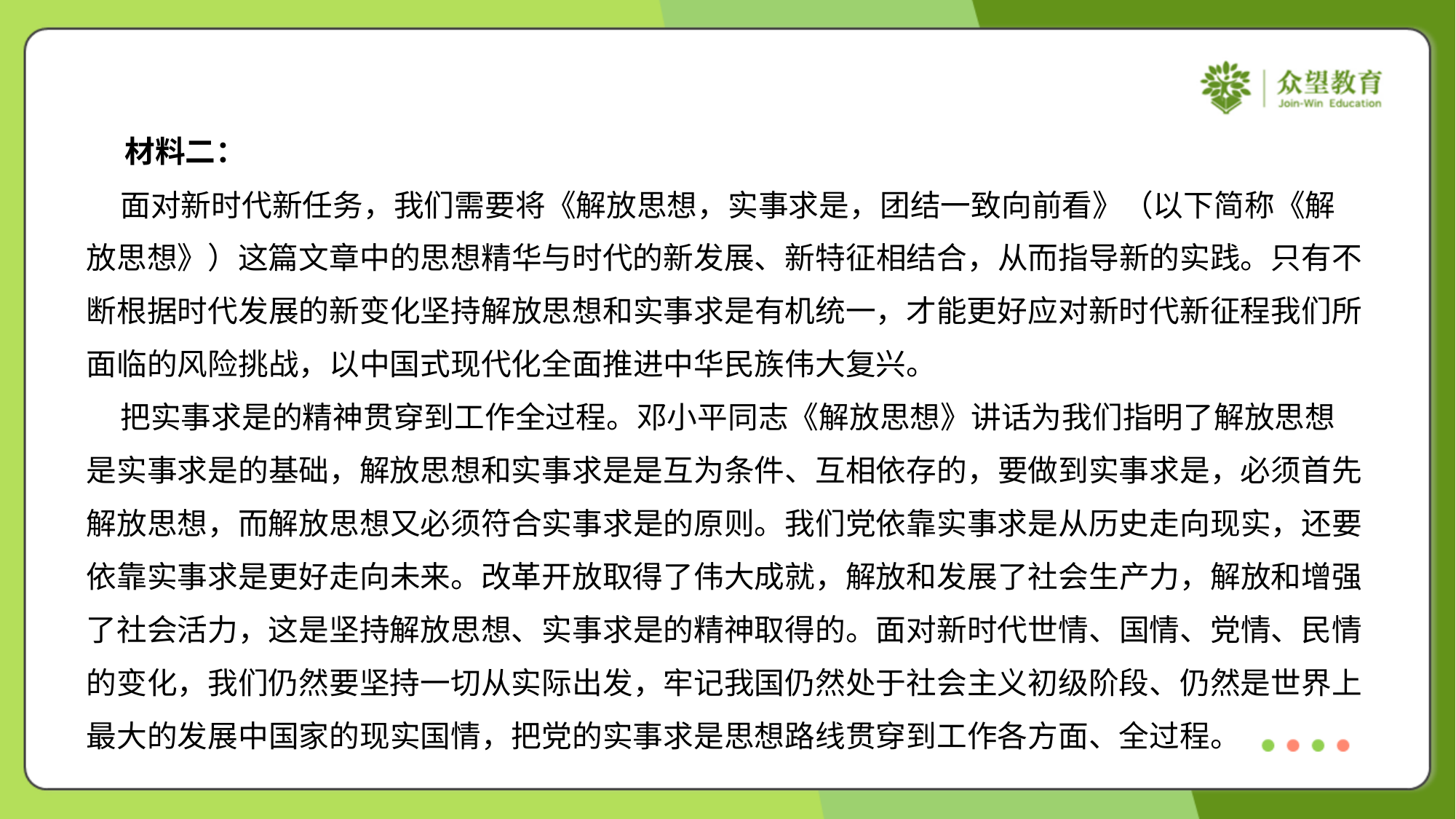

材料二：
    面对新时代新任务，我们需要将《解放思想，实事求是，团结一致向前看》（以下简称《解
放思想》）这篇文章中的思想精华与时代的新发展、新特征相结合，从而指导新的实践。只有不
断根据时代发展的新变化坚持解放思想和实事求是有机统一，才能更好应对新时代新征程我们所
面临的风险挑战，以中国式现代化全面推进中华民族伟大复兴。
    把实事求是的精神贯穿到工作全过程。邓小平同志《解放思想》讲话为我们指明了解放思想
是实事求是的基础，解放思想和实事求是是互为条件、互相依存的，要做到实事求是，必须首先
解放思想，而解放思想又必须符合实事求是的原则。我们党依靠实事求是从历史走向现实，还要
依靠实事求是更好走向未来。改革开放取得了伟大成就，解放和发展了社会生产力，解放和增强
了社会活力，这是坚持解放思想、实事求是的精神取得的。面对新时代世情、国情、党情、民情
的变化，我们仍然要坚持一切从实际出发，牢记我国仍然处于社会主义初级阶段、仍然是世界上
最大的发展中国家的现实国情，把党的实事求是思想路线贯穿到工作各方面、全过程。